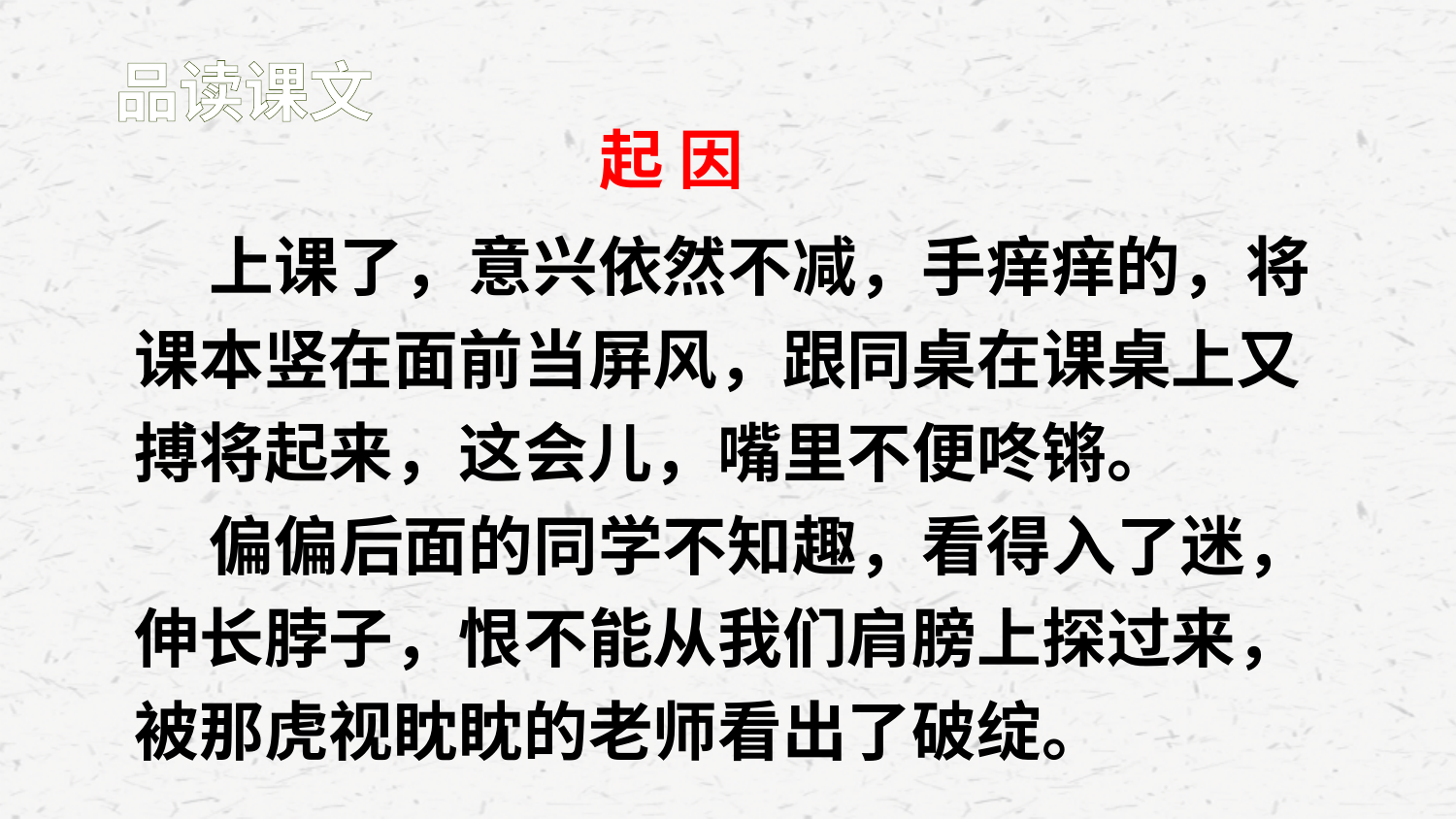

品读课文
起 因
    上课了，意兴依然不减，手痒痒的，将课本竖在面前当屏风，跟同桌在课桌上又搏将起来，这会儿，嘴里不便咚锵。
    偏偏后面的同学不知趣，看得入了迷，伸长脖子，恨不能从我们肩膀上探过来，被那虎视眈眈的老师看出了破绽。